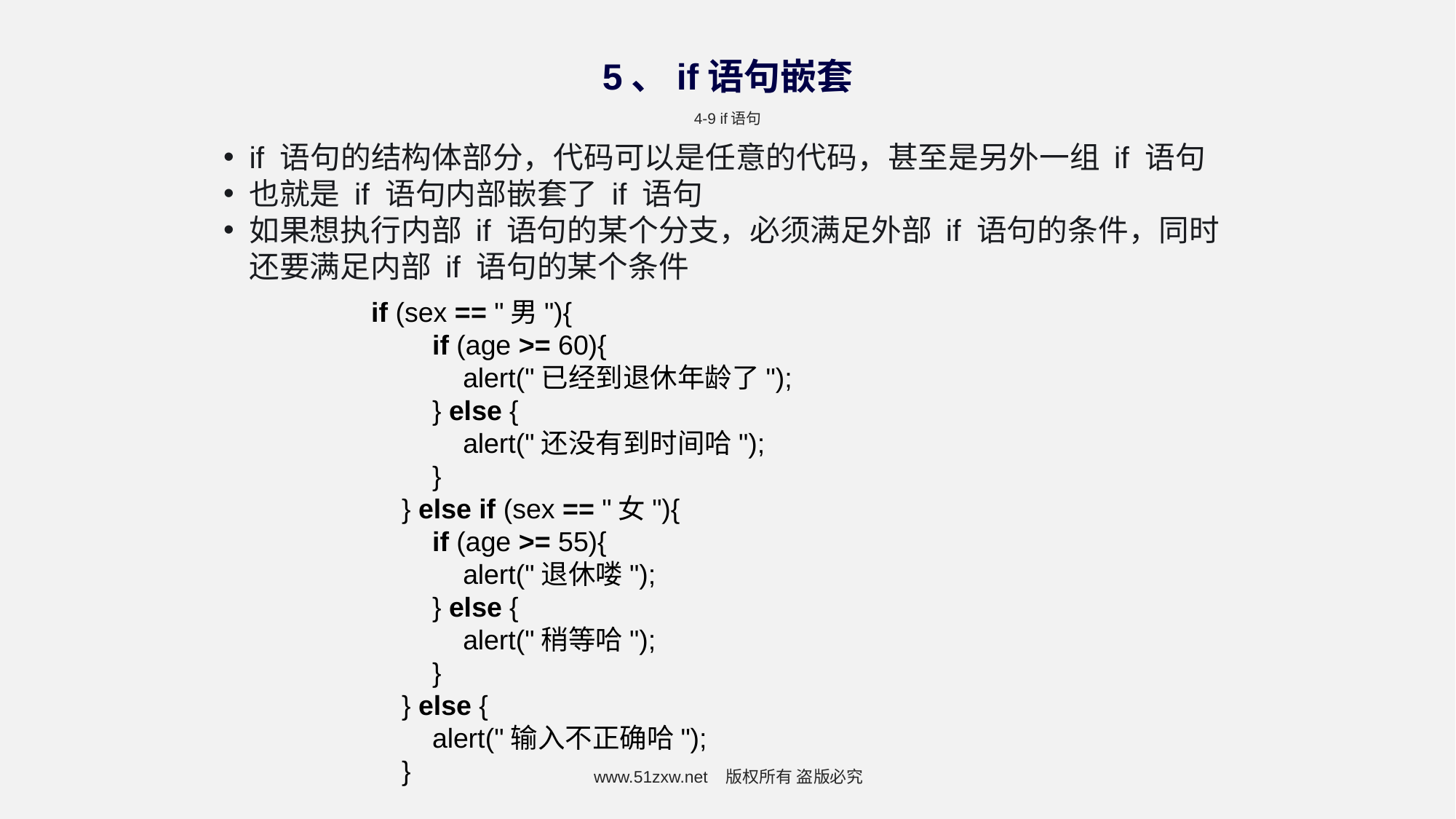

5、if语句嵌套
4-9 if语句
if 语句的结构体部分，代码可以是任意的代码，甚至是另外一组 if 语句
也就是 if 语句内部嵌套了 if 语句
如果想执行内部 if 语句的某个分支，必须满足外部 if 语句的条件，同时还要满足内部 if 语句的某个条件
if (sex == "男"){
        if (age >= 60){
            alert("已经到退休年龄了");
        } else {
            alert("还没有到时间哈");
        }
    } else if (sex == "女"){
        if (age >= 55){
            alert("退休喽");
        } else {
            alert("稍等哈");
        }
    } else {
        alert("输入不正确哈");
    }
www.51zxw.net   版权所有 盗版必究